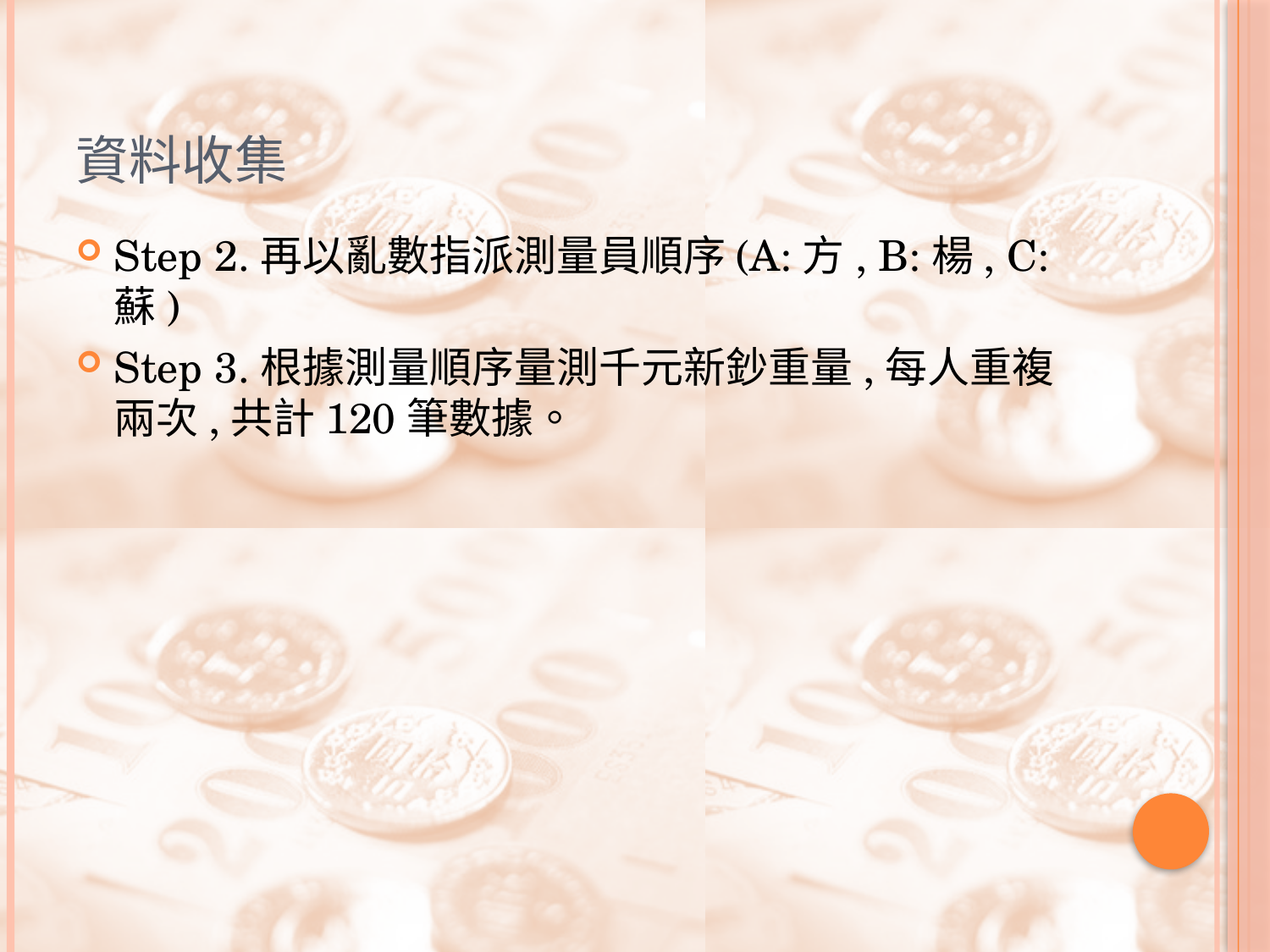

# 資料收集
Step 2.再以亂數指派測量員順序(A:方, B:楊, C:蘇)
Step 3.根據測量順序量測千元新鈔重量,每人重複兩次,共計120筆數據。